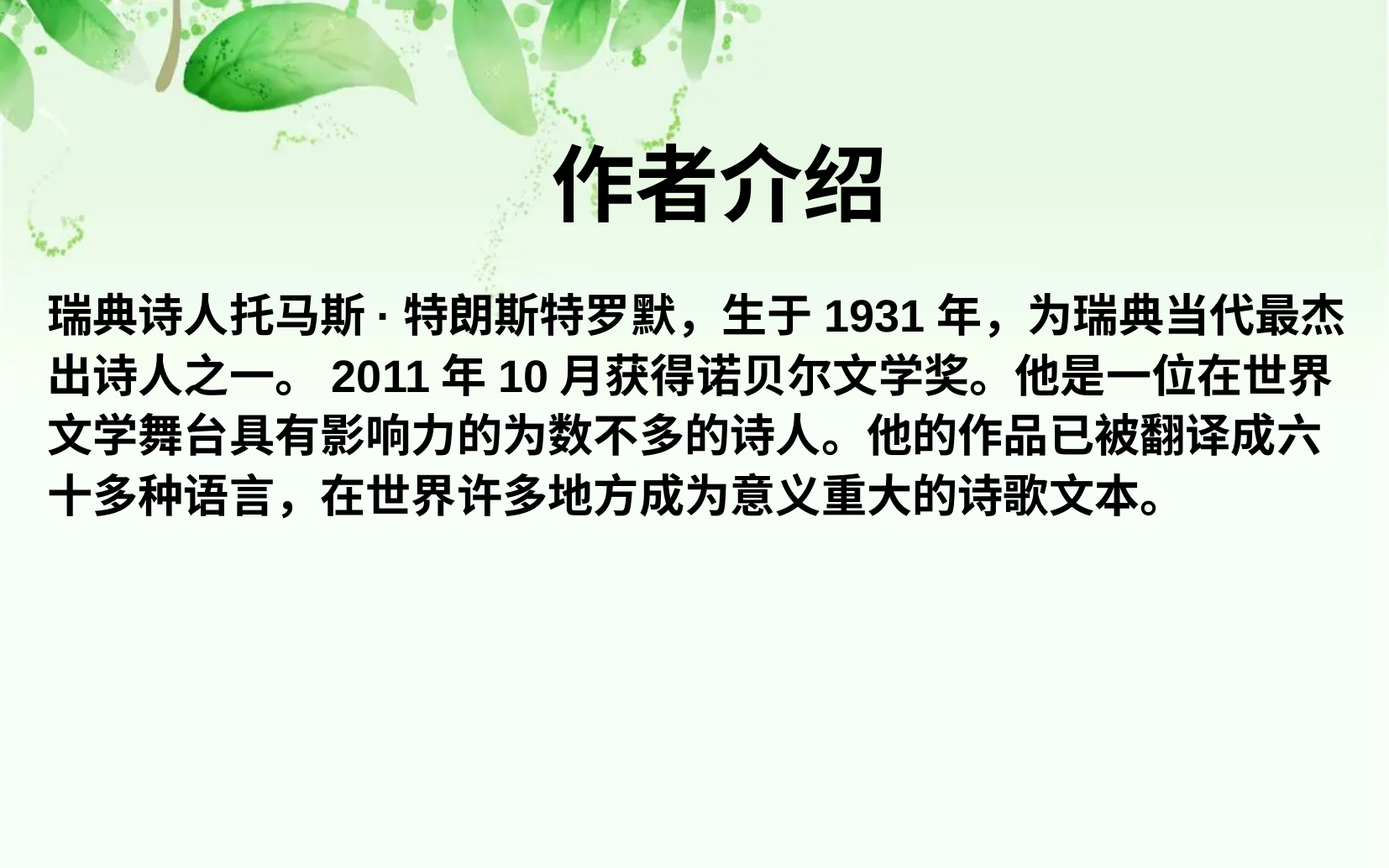

作者介绍
瑞典诗人托马斯·特朗斯特罗默，生于1931年，为瑞典当代最杰出诗人之一。2011年10月获得诺贝尔文学奖。他是一位在世界文学舞台具有影响力的为数不多的诗人。他的作品已被翻译成六十多种语言，在世界许多地方成为意义重大的诗歌文本。